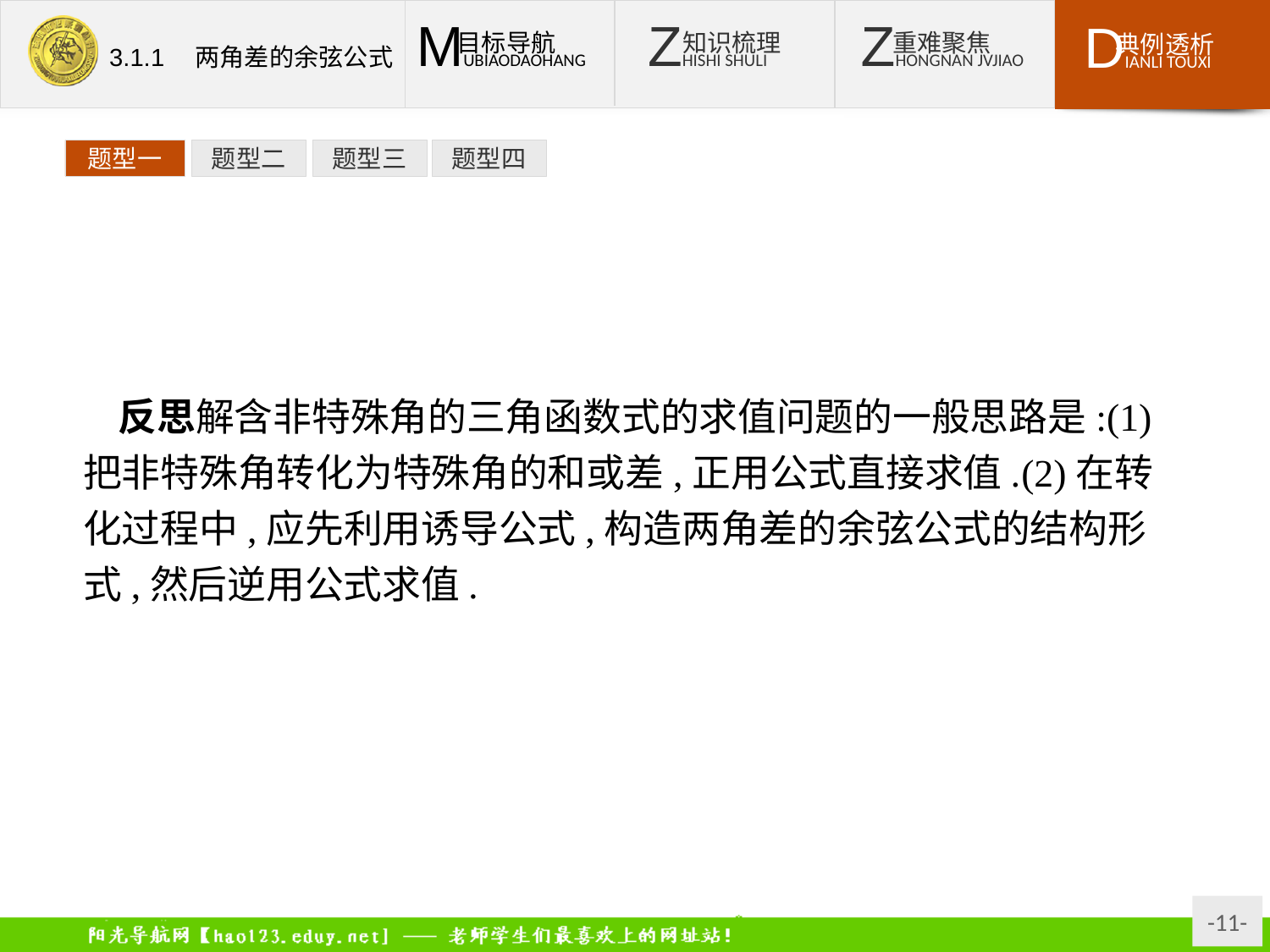

题型一
题型二
题型三
题型四
反思解含非特殊角的三角函数式的求值问题的一般思路是:(1)把非特殊角转化为特殊角的和或差,正用公式直接求值.(2)在转化过程中,应先利用诱导公式,构造两角差的余弦公式的结构形式,然后逆用公式求值.